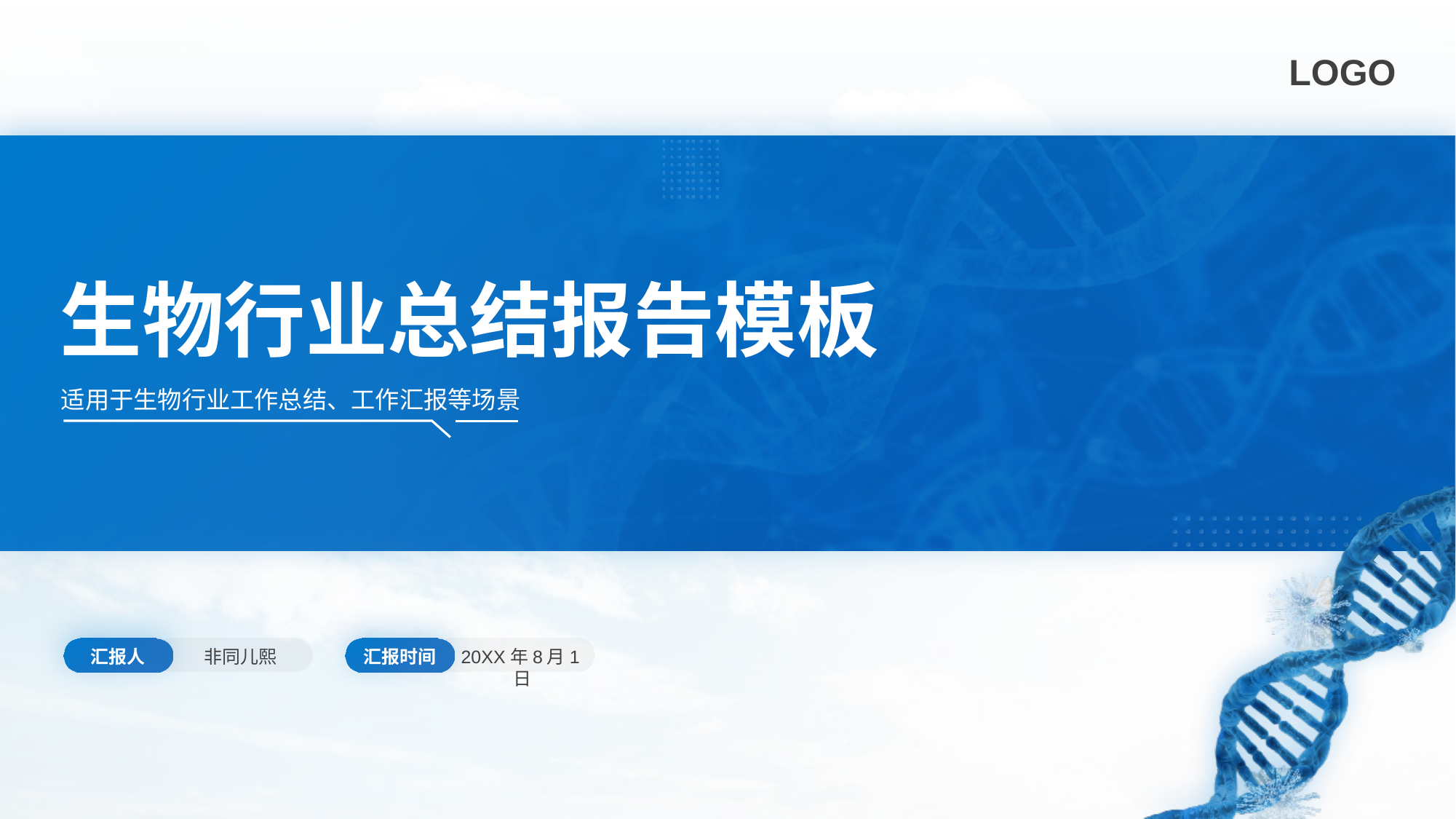

生物行业总结报告模板
适用于生物行业工作总结、工作汇报等场景

汇报人
非同儿熙

汇报时间
20XX年8月1日